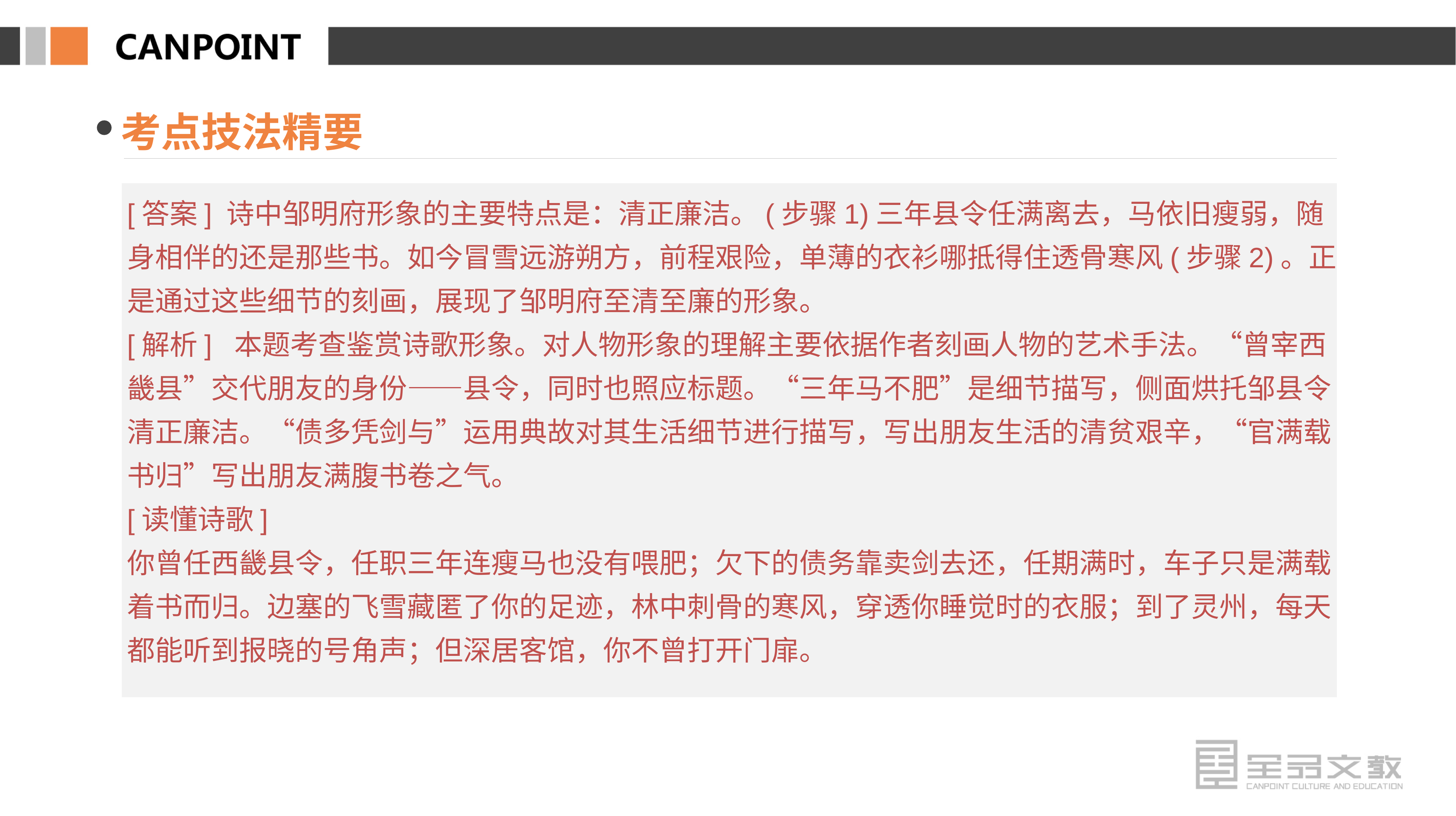

考点技法精要

[答案] 诗中邹明府形象的主要特点是：清正廉洁。(步骤1)三年县令任满离去，马依旧瘦弱，随身相伴的还是那些书。如今冒雪远游朔方，前程艰险，单薄的衣衫哪抵得住透骨寒风(步骤2)。正是通过这些细节的刻画，展现了邹明府至清至廉的形象。
[解析]  本题考查鉴赏诗歌形象。对人物形象的理解主要依据作者刻画人物的艺术手法。“曾宰西畿县”交代朋友的身份——县令，同时也照应标题。“三年马不肥”是细节描写，侧面烘托邹县令清正廉洁。“债多凭剑与”运用典故对其生活细节进行描写，写出朋友生活的清贫艰辛，“官满载书归”写出朋友满腹书卷之气。
[读懂诗歌]
你曾任西畿县令，任职三年连瘦马也没有喂肥；欠下的债务靠卖剑去还，任期满时，车子只是满载着书而归。边塞的飞雪藏匿了你的足迹，林中刺骨的寒风，穿透你睡觉时的衣服；到了灵州，每天都能听到报晓的号角声；但深居客馆，你不曾打开门扉。